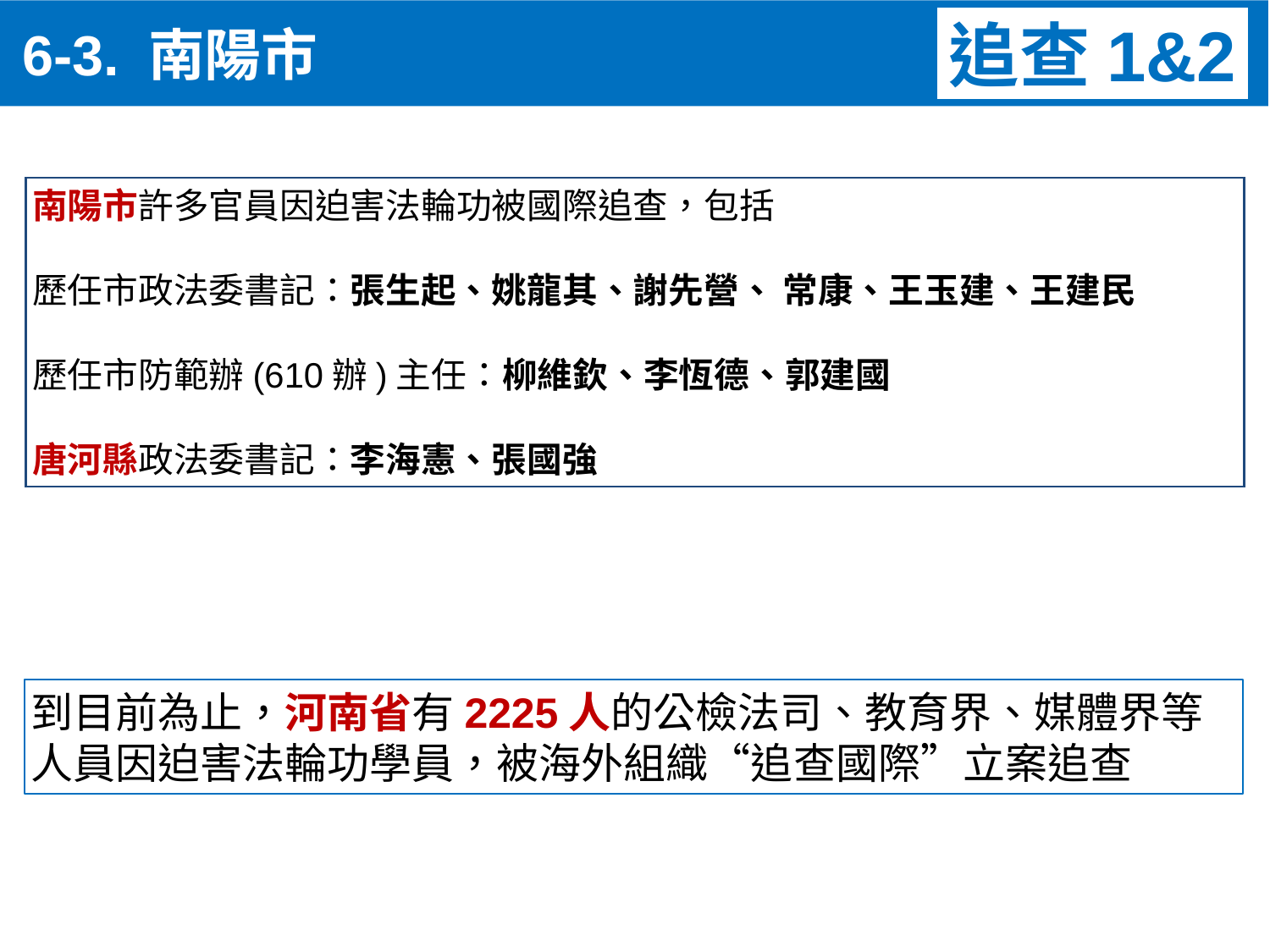

追查1&2

 6-3. 南陽市
南陽市許多官員因迫害法輪功被國際追查，包括

歷任市政法委書記：張生起、姚龍其、謝先營、 常康、王玉建、王建民

歷任市防範辦(610辦)主任：柳維欽、李恆德、郭建國

唐河縣政法委書記：李海憲、張國強
到目前為止，河南省有2225人的公檢法司、教育界、媒體界等人員因迫害法輪功學員，被海外組織“追查國際”立案追查